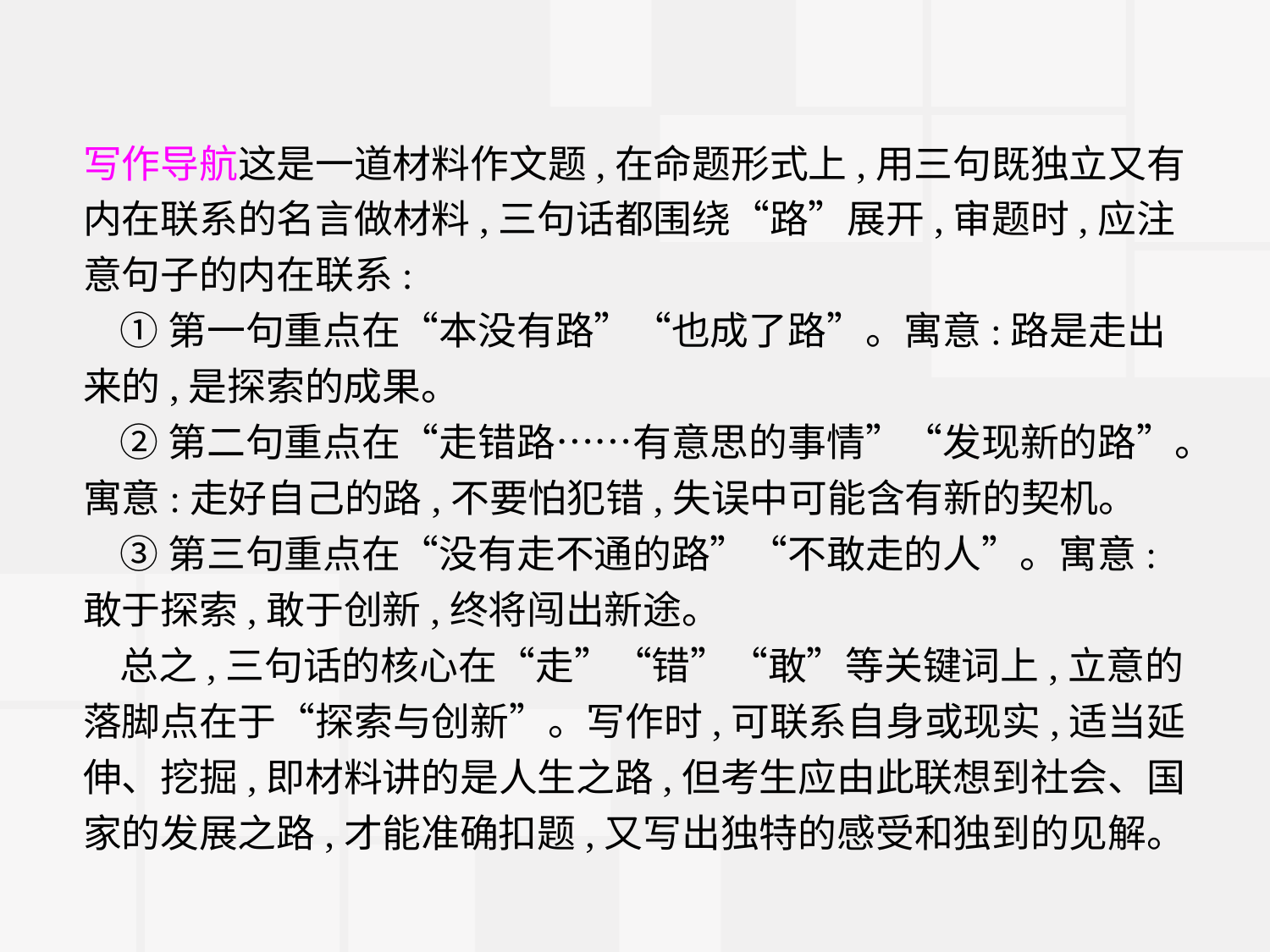

写作导航这是一道材料作文题,在命题形式上,用三句既独立又有内在联系的名言做材料,三句话都围绕“路”展开,审题时,应注意句子的内在联系:
①第一句重点在“本没有路”“也成了路”。寓意:路是走出来的,是探索的成果。
②第二句重点在“走错路……有意思的事情”“发现新的路”。寓意:走好自己的路,不要怕犯错,失误中可能含有新的契机。
③第三句重点在“没有走不通的路”“不敢走的人”。寓意:敢于探索,敢于创新,终将闯出新途。
总之,三句话的核心在“走”“错”“敢”等关键词上,立意的落脚点在于“探索与创新”。写作时,可联系自身或现实,适当延伸、挖掘,即材料讲的是人生之路,但考生应由此联想到社会、国家的发展之路,才能准确扣题,又写出独特的感受和独到的见解。